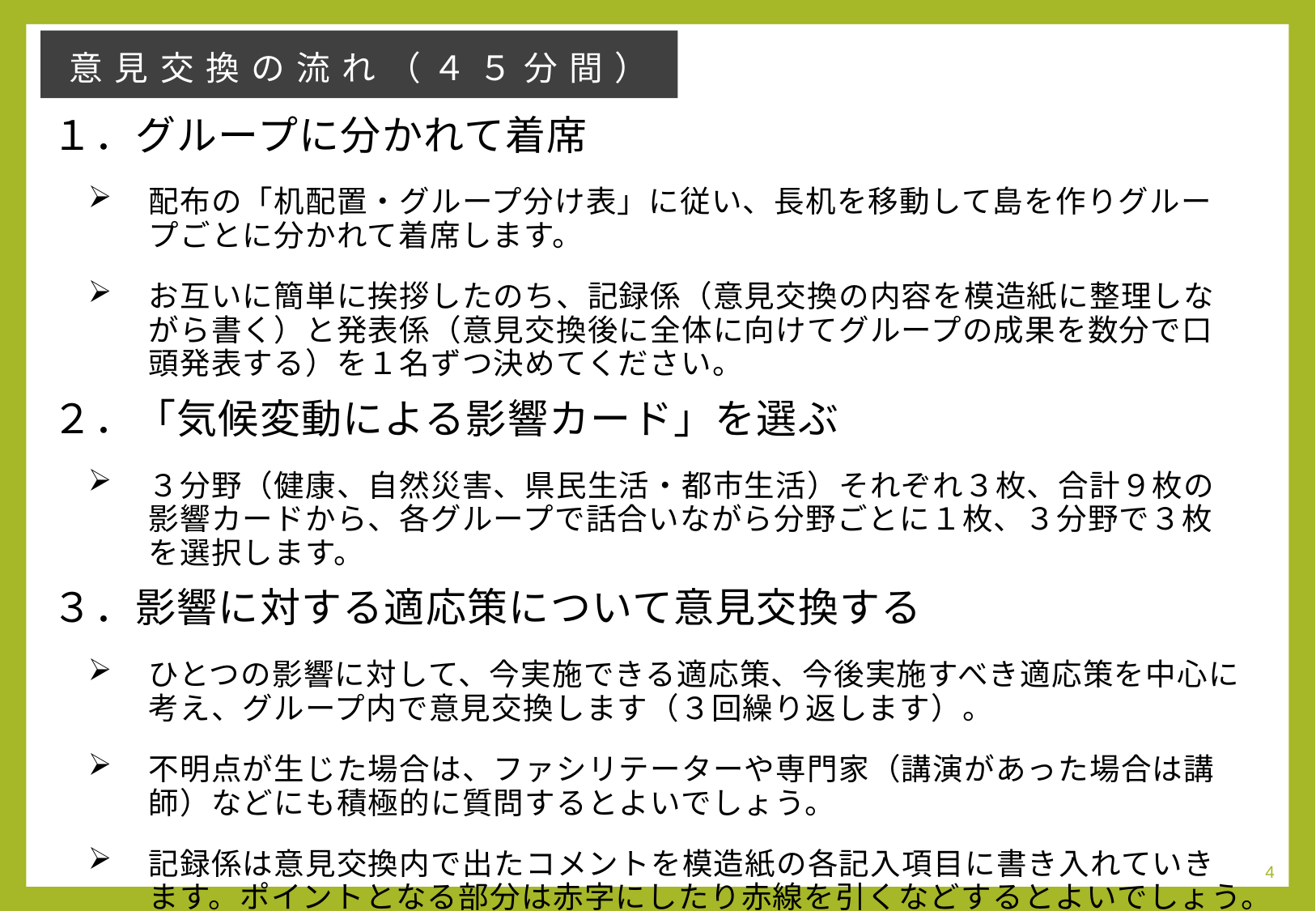

意見交換の流れ（４５分間）
１．グループに分かれて着席
配布の「机配置・グループ分け表」に従い、長机を移動して島を作りグループごとに分かれて着席します。
お互いに簡単に挨拶したのち、記録係（意見交換の内容を模造紙に整理しながら書く）と発表係（意見交換後に全体に向けてグループの成果を数分で口頭発表する）を１名ずつ決めてください。
２．「気候変動による影響カード」を選ぶ
３分野（健康、自然災害、県民生活・都市生活）それぞれ３枚、合計９枚の影響カードから、各グループで話合いながら分野ごとに１枚、３分野で３枚を選択します。
３．影響に対する適応策について意見交換する
ひとつの影響に対して、今実施できる適応策、今後実施すべき適応策を中心に考え、グループ内で意見交換します（３回繰り返します）。
不明点が生じた場合は、ファシリテーターや専門家（講演があった場合は講師）などにも積極的に質問するとよいでしょう。
記録係は意見交換内で出たコメントを模造紙の各記入項目に書き入れていきます。ポイントとなる部分は赤字にしたり赤線を引くなどするとよいでしょう。
4